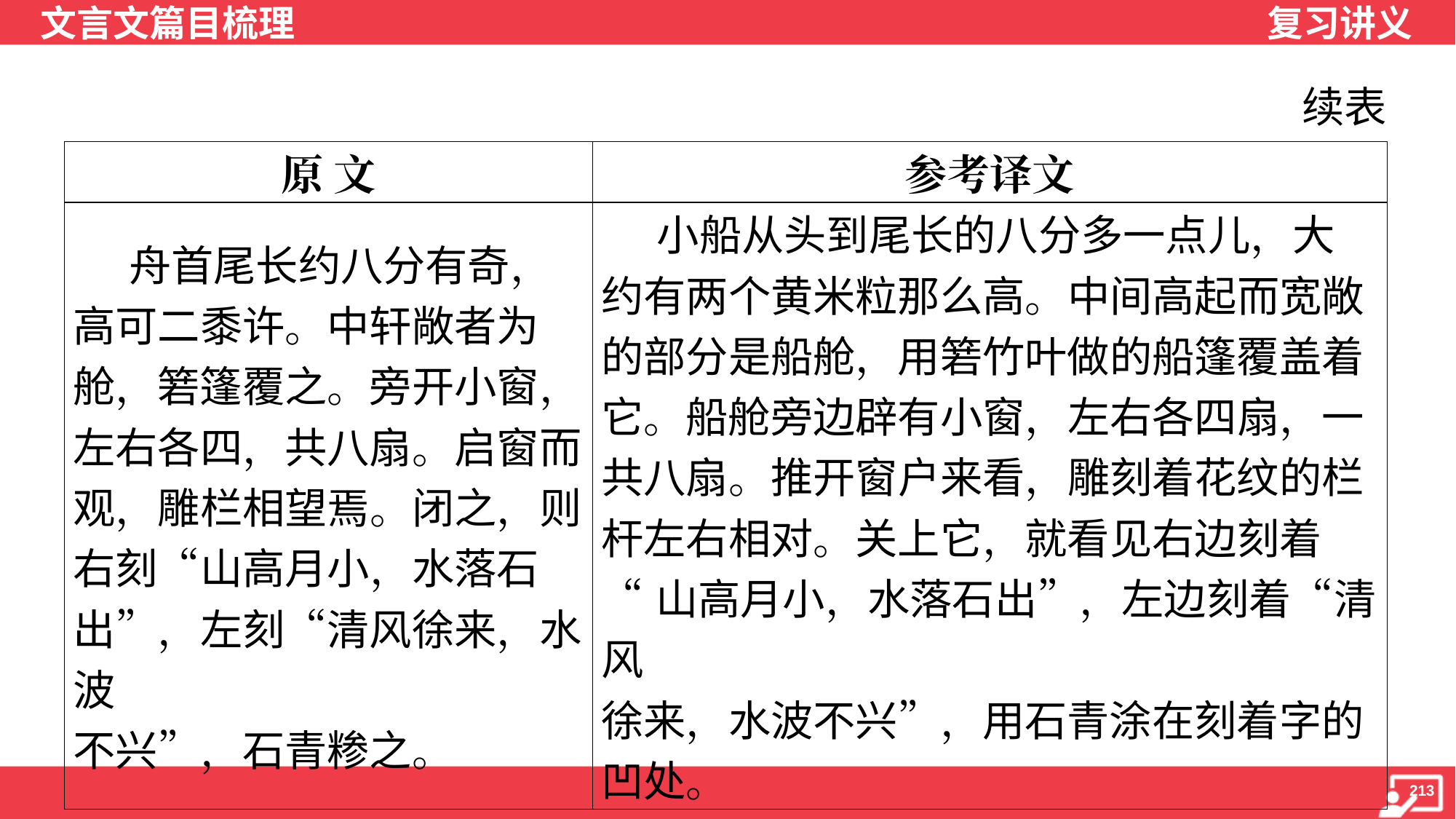

续表
| 原 文 | 参考译文 |
| --- | --- |
| 舟首尾长约八分有奇， 高可二黍许。中轩敞者为 舱，箬篷覆之。旁开小窗， 左右各四，共八扇。启窗而 观，雕栏相望焉。闭之，则 右刻“山高月小，水落石 出”，左刻“清风徐来，水波 不兴”，石青糁之。 | 小船从头到尾长的八分多一点儿，大 约有两个黄米粒那么高。中间高起而宽敞 的部分是船舱，用箬竹叶做的船篷覆盖着 它。船舱旁边辟有小窗，左右各四扇，一 共八扇。推开窗户来看，雕刻着花纹的栏 杆左右相对。关上它，就看见右边刻着 “山高月小，水落石出”，左边刻着“清风 徐来，水波不兴”，用石青涂在刻着字的 凹处。 |